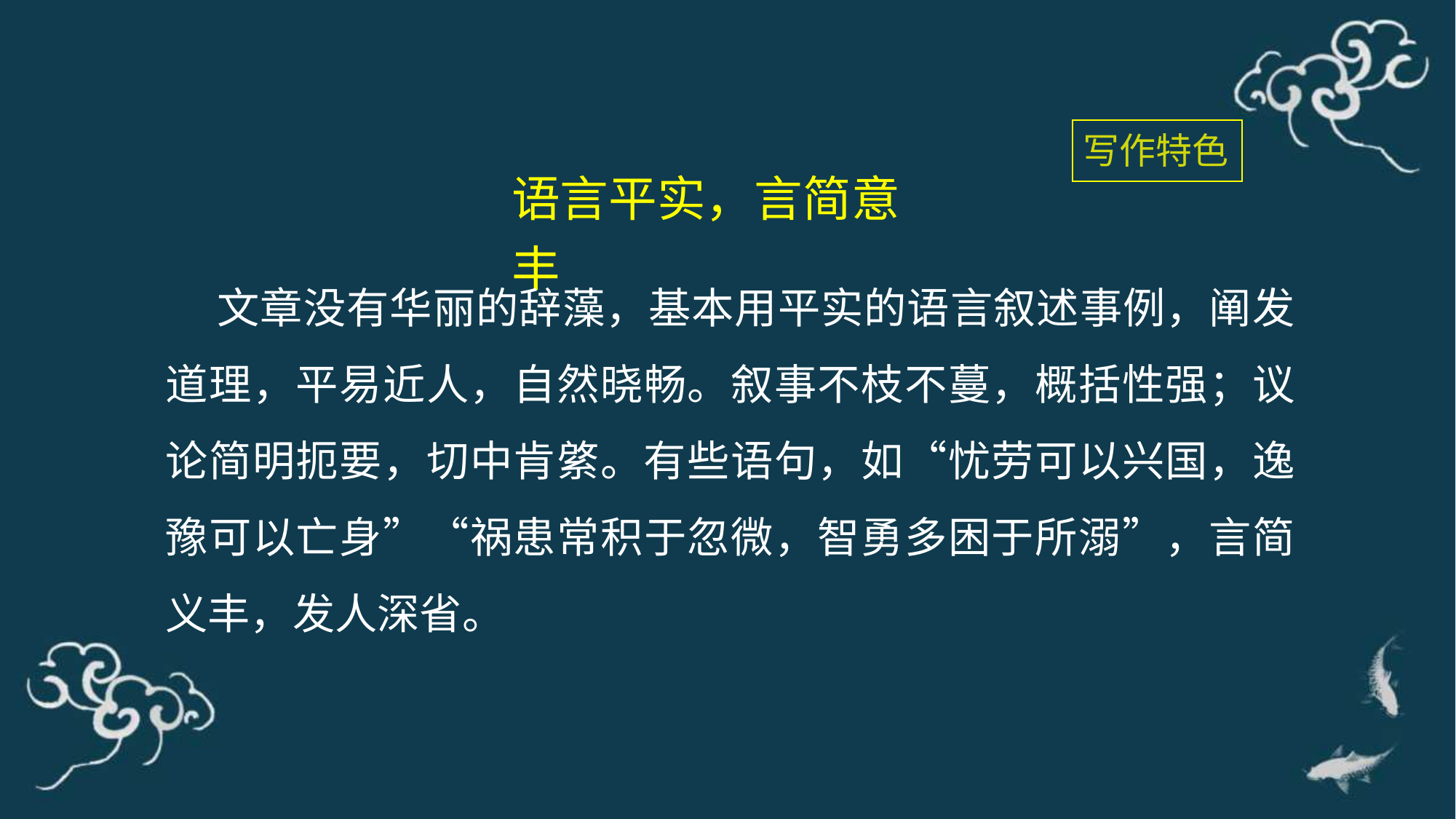

写作特色
语言平实，言简意丰
    文章没有华丽的辞藻，基本用平实的语言叙述事例，阐发道理，平易近人，自然晓畅。叙事不枝不蔓，概括性强；议论简明扼要，切中肯綮。有些语句，如“忧劳可以兴国，逸豫可以亡身”“祸患常积于忽微，智勇多困于所溺”，言简义丰，发人深省。